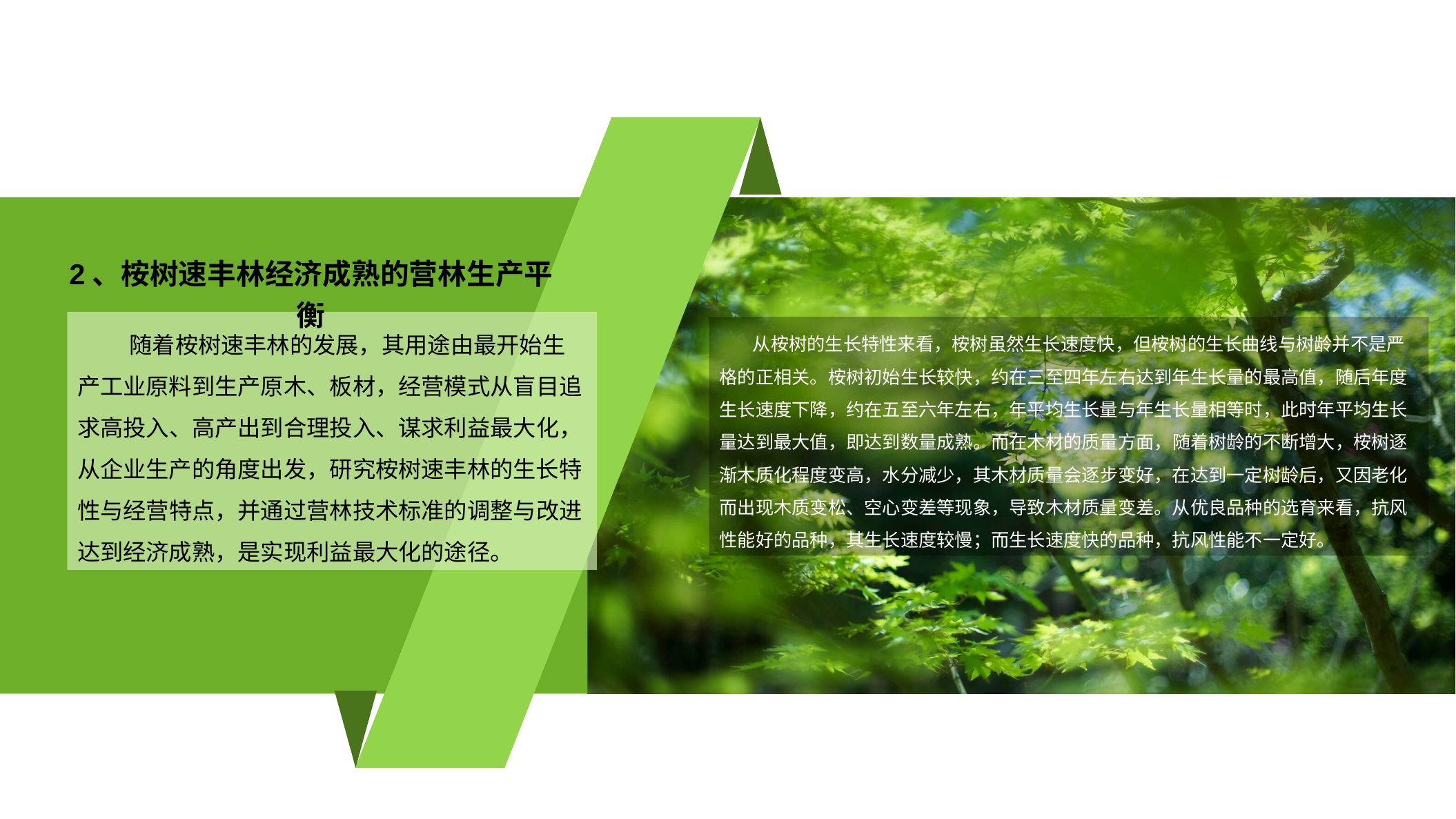

2、桉树速丰林经济成熟的营林生产平衡
         随着桉树速丰林的发展，其用途由最开始生产工业原料到生产原木、板材，经营模式从盲目追求高投入、高产出到合理投入、谋求利益最大化，从企业生产的角度出发，研究桉树速丰林的生长特性与经营特点，并通过营林技术标准的调整与改进达到经济成熟，是实现利益最大化的途径。
       从桉树的生长特性来看，桉树虽然生长速度快，但桉树的生长曲线与树龄并不是严格的正相关。桉树初始生长较快，约在三至四年左右达到年生长量的最高值，随后年度生长速度下降，约在五至六年左右，年平均生长量与年生长量相等时，此时年平均生长量达到最大值，即达到数量成熟。而在木材的质量方面，随着树龄的不断增大，桉树逐渐木质化程度变高，水分减少，其木材质量会逐步变好，在达到一定树龄后，又因老化而出现木质变松、空心变差等现象，导致木材质量变差。从优良品种的选育来看，抗风性能好的品种，其生长速度较慢；而生长速度快的品种，抗风性能不一定好。